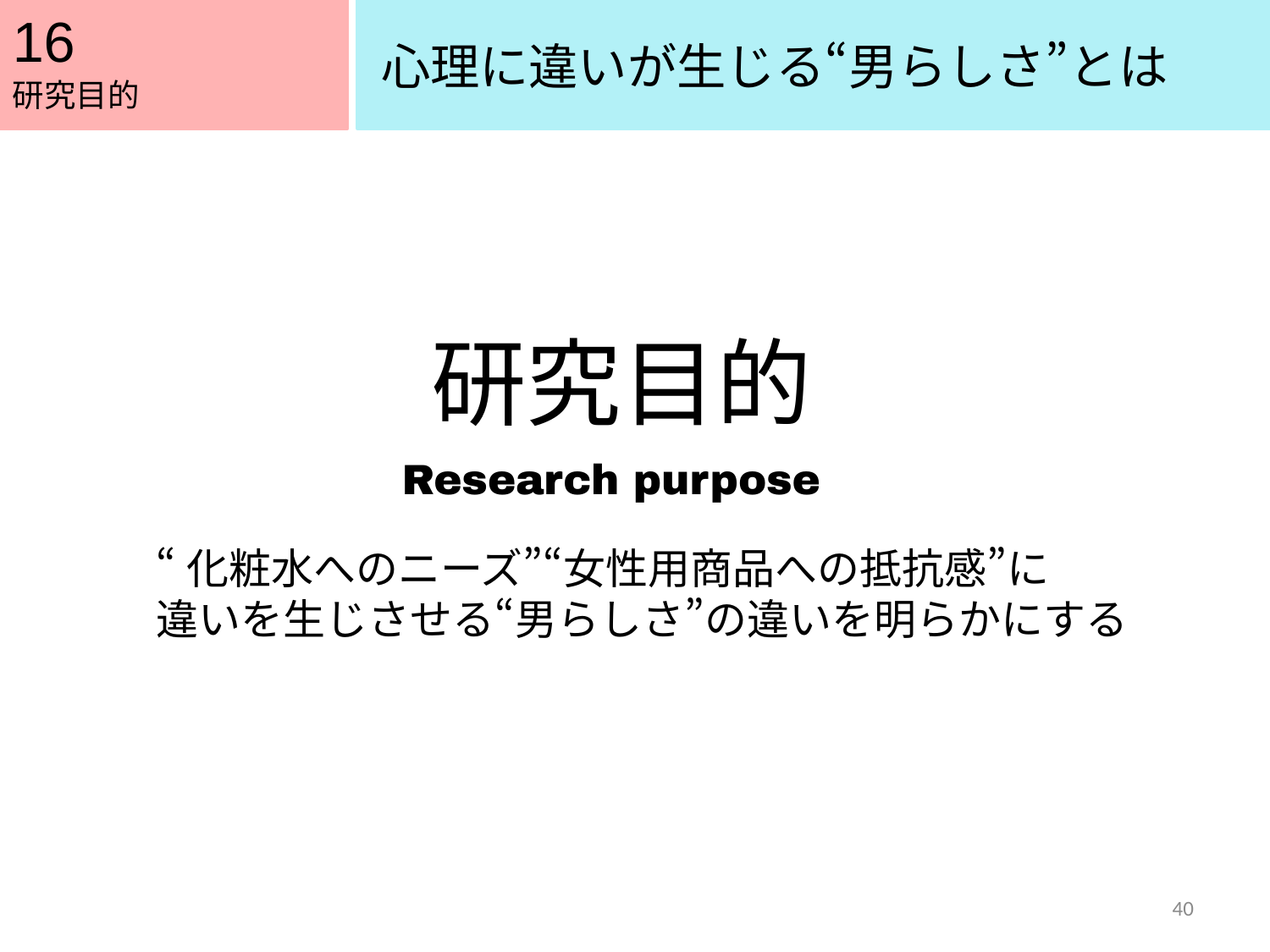

16

心理に違いが生じる“男らしさ”とは
研究目的

研究目的
Research purpose
“化粧水へのニーズ”“女性用商品への抵抗感”に
違いを生じさせる“男らしさ”の違いを明らかにする
40